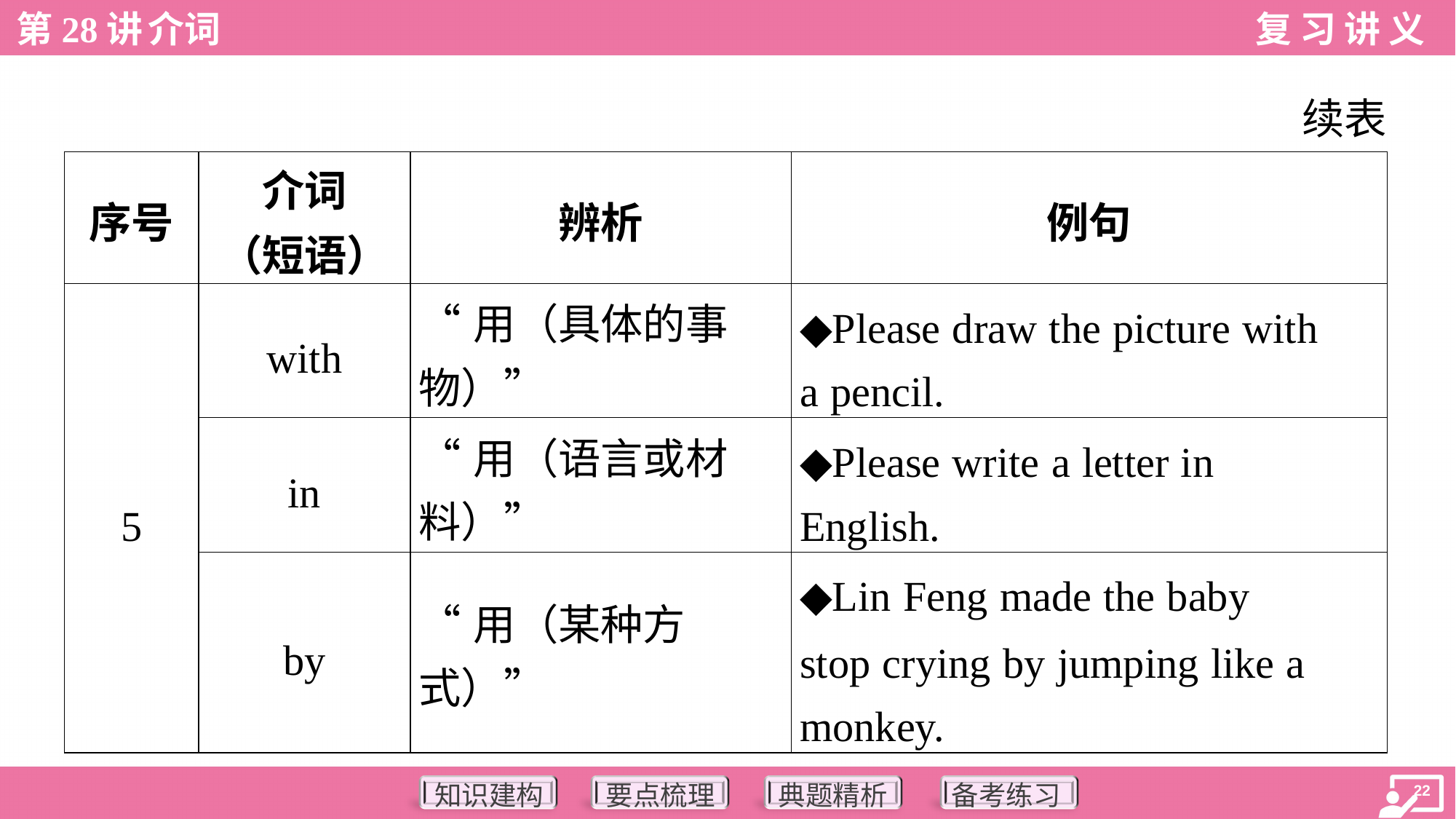

续表
| 序号 | 介词 （短语） | 辨析 | 例句 |
| --- | --- | --- | --- |
| 5 | with | “用（具体的事 物）” | ◆Please draw the picture with a pencil. |
|  | in | “用（语言或材 料）” | ◆Please write a letter in English. |
|  | by | “用（某种方式）” | ◆Lin Feng made the baby stop crying by jumping like a monkey. |